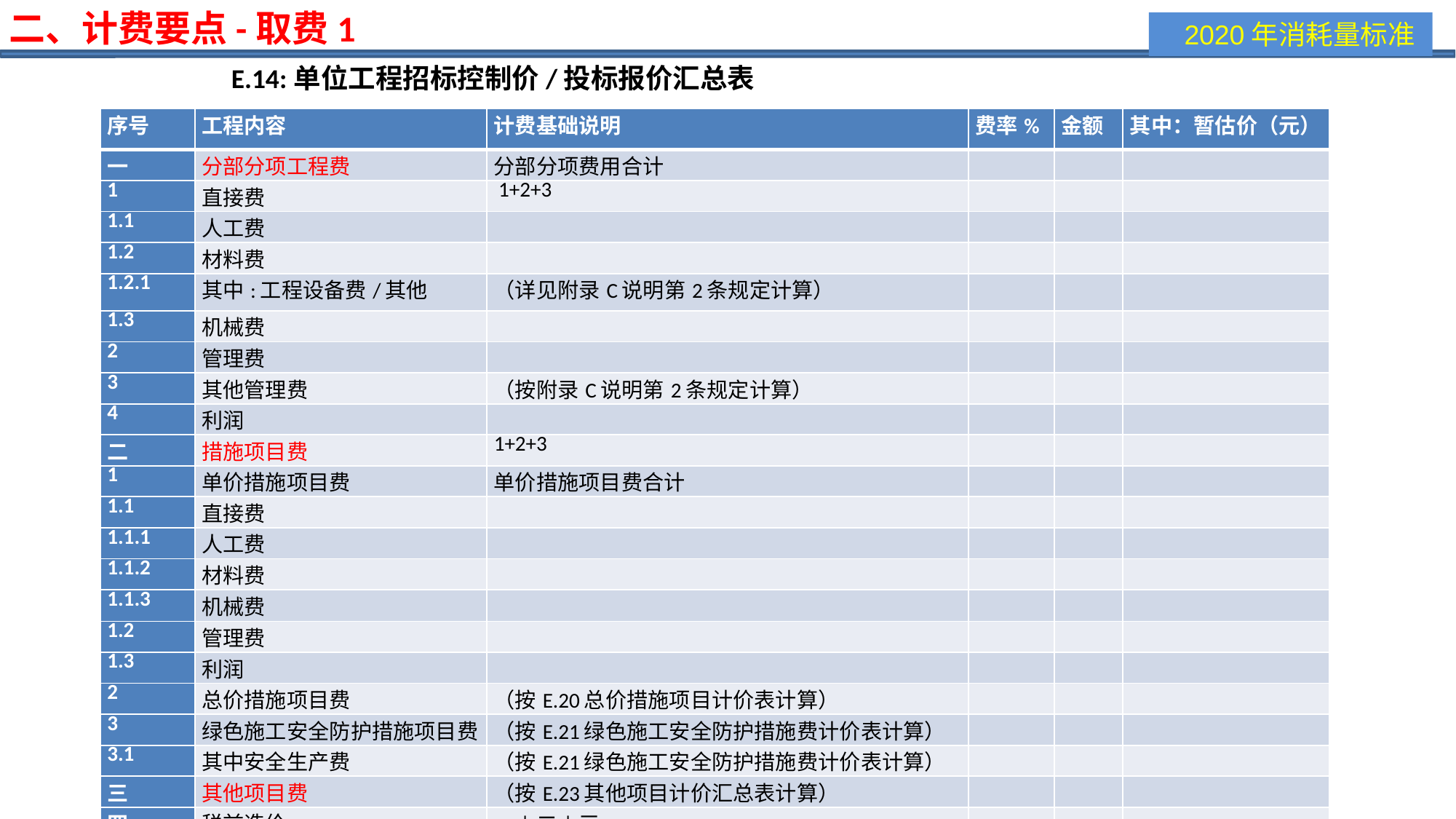

二、计费要点-取费1
E.14:单位工程招标控制价/投标报价汇总表
| 序号 | 工程内容 | 计费基础说明 | 费率% | 金额 | 其中：暂估价（元） |
| --- | --- | --- | --- | --- | --- |
| 一 | 分部分项工程费 | 分部分项费用合计 |  |  |  |
| 1 | 直接费 | 1+2+3 |  |  |  |
| 1.1 | 人工费 |  |  |  |  |
| 1.2 | 材料费 |  |  |  |  |
| 1.2.1 | 其中:工程设备费/其他 | （详见附录C说明第2条规定计算） |  |  |  |
| 1.3 | 机械费 |  |  |  |  |
| 2 | 管理费 |  |  |  |  |
| 3 | 其他管理费 | （按附录C说明第2条规定计算） |  |  |  |
| 4 | 利润 |  |  |  |  |
| 二 | 措施项目费 | 1+2+3 |  |  |  |
| 1 | 单价措施项目费 | 单价措施项目费合计 |  |  |  |
| 1.1 | 直接费 |  |  |  |  |
| 1.1.1 | 人工费 |  |  |  |  |
| 1.1.2 | 材料费 |  |  |  |  |
| 1.1.3 | 机械费 |  |  |  |  |
| 1.2 | 管理费 |  |  |  |  |
| 1.3 | 利润 |  |  |  |  |
| 2 | 总价措施项目费 | （按E.20总价措施项目计价表计算） |  |  |  |
| 3 | 绿色施工安全防护措施项目费 | （按E.21绿色施工安全防护措施费计价表计算） |  |  |  |
| 3.1 | 其中安全生产费 | （按E.21绿色施工安全防护措施费计价表计算） |  |  |  |
| 三 | 其他项目费 | （按E.23其他项目计价汇总表计算） |  |  |  |
| 四 | 税前造价 | 一＋二＋三 |  |  |  |
| 五 | 销项税额/应纳税额 | 四 |  |  |  |
|  | 单位工程建安造价 | 四＋五 |  |  |  |